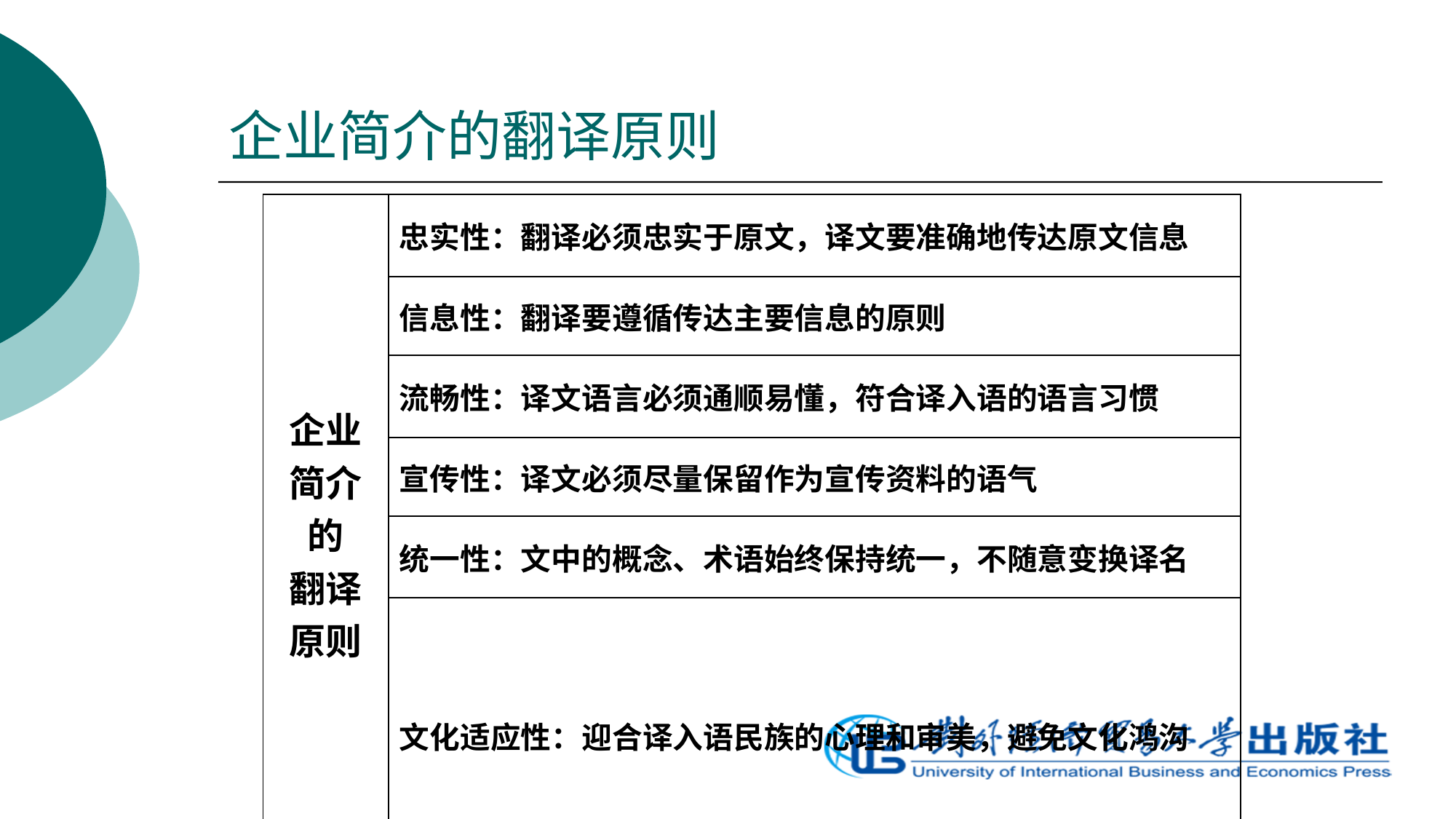

# 企业简介的翻译原则
| 企业 简介 的 翻译 原则 | 忠实性：翻译必须忠实于原文，译文要准确地传达原文信息 |
| --- | --- |
|  | 信息性：翻译要遵循传达主要信息的原则 |
|  | 流畅性：译文语言必须通顺易懂，符合译入语的语言习惯 |
|  | 宣传性：译文必须尽量保留作为宣传资料的语气 |
|  | 统一性：文中的概念、术语始终保持统一，不随意变换译名 |
|  | 文化适应性：迎合译入语民族的心理和审美，避免文化鸿沟 |